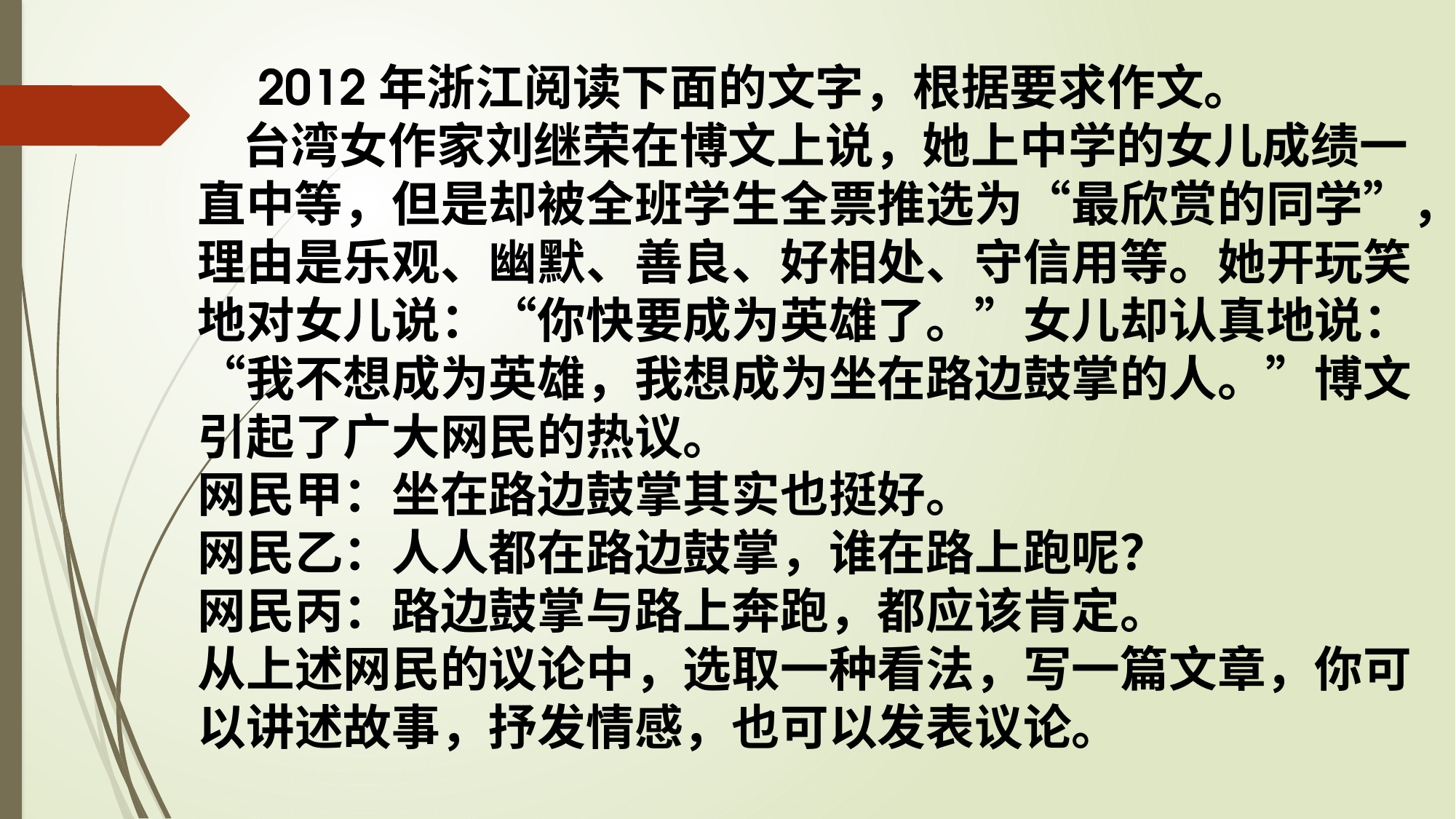

2012年浙江阅读下面的文字，根据要求作文。
   台湾女作家刘继荣在博文上说，她上中学的女儿成绩一直中等，但是却被全班学生全票推选为“最欣赏的同学”，理由是乐观、幽默、善良、好相处、守信用等。她开玩笑地对女儿说：“你快要成为英雄了。”女儿却认真地说：“我不想成为英雄，我想成为坐在路边鼓掌的人。”博文引起了广大网民的热议。
网民甲：坐在路边鼓掌其实也挺好。
网民乙：人人都在路边鼓掌，谁在路上跑呢？
网民丙：路边鼓掌与路上奔跑，都应该肯定。
从上述网民的议论中，选取一种看法，写一篇文章，你可以讲述故事，抒发情感，也可以发表议论。